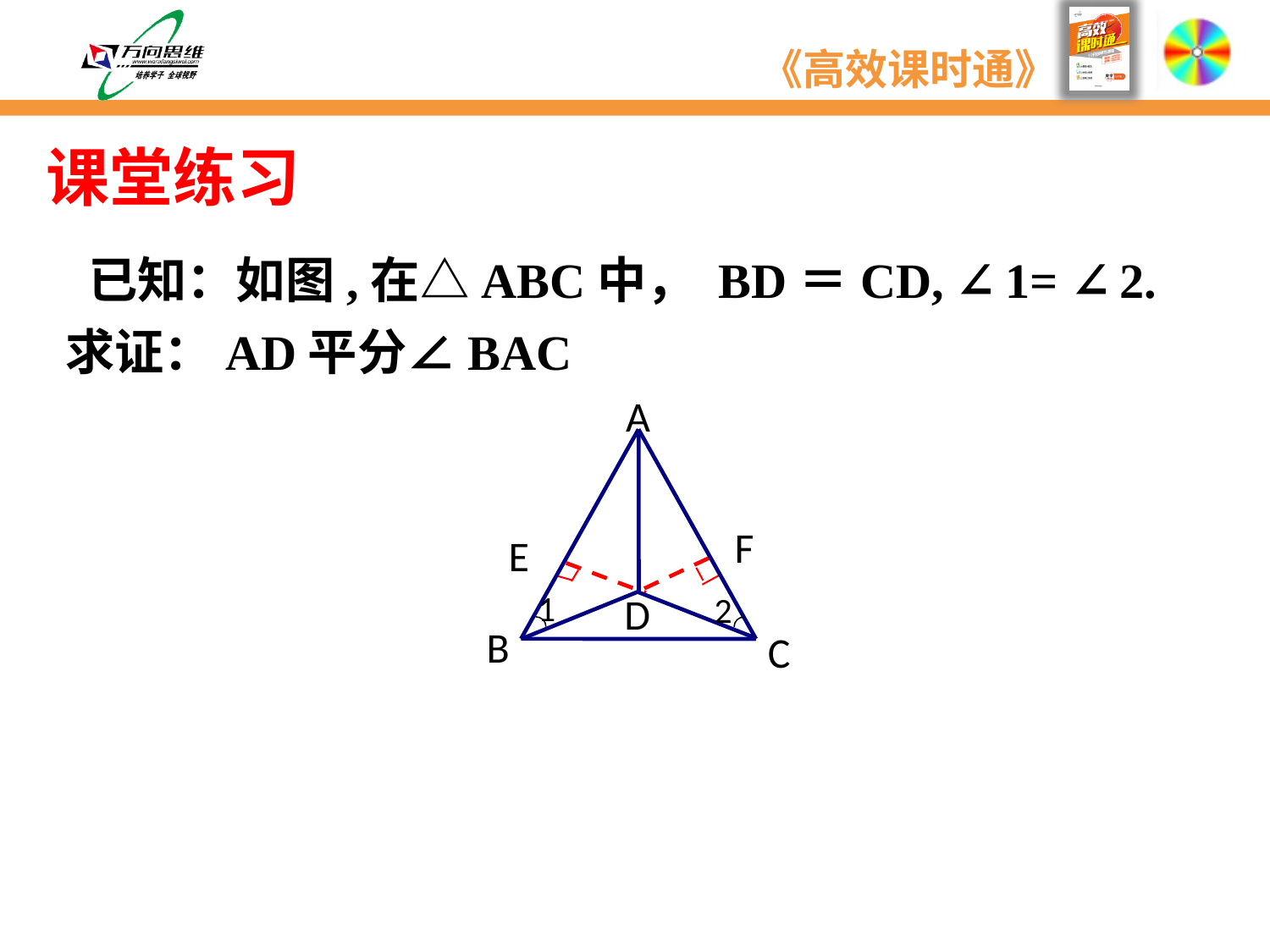

课堂练习
 已知：如图,在△ABC中， BD＝CD, ∠1= ∠2.
求证：AD平分∠BAC
A

1
2

B
C

F

E

D